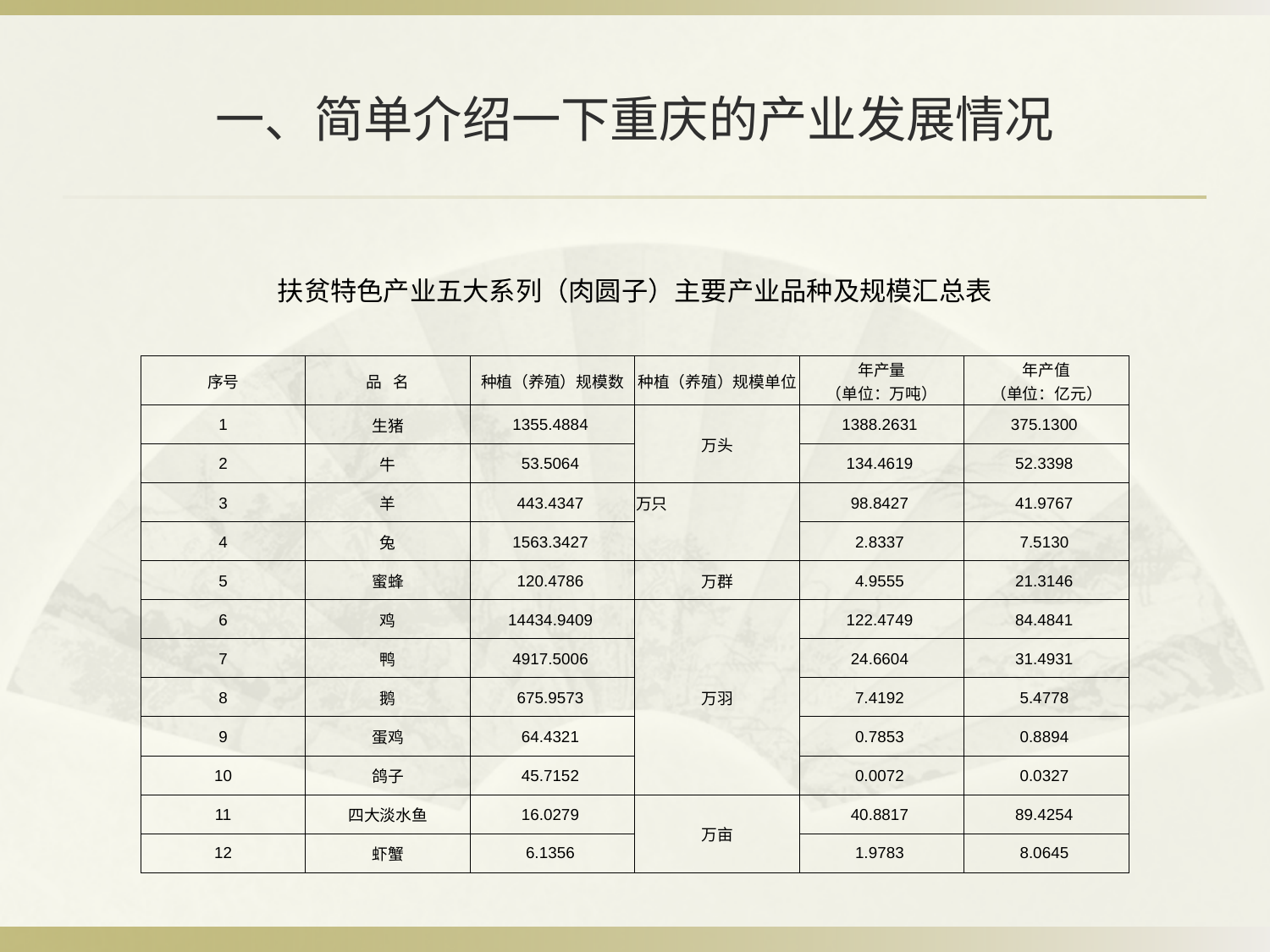

# 一、简单介绍一下重庆的产业发展情况
| 扶贫特色产业五大系列（肉圆子）主要产业品种及规模汇总表 |  |  |  |  |  |
| --- | --- | --- | --- | --- | --- |
| 序号 | 品 名 | 种植（养殖）规模数 | 种植（养殖）规模单位 | 年产量 （单位：万吨） | 年产值 （单位：亿元） |
| 1 | 生猪 | 1355.4884 | 万头 | 1388.2631 | 375.1300 |
| 2 | 牛 | 53.5064 |  | 134.4619 | 52.3398 |
| 3 | 羊 | 443.4347 | 万只 | 98.8427 | 41.9767 |
| 4 | 兔 | 1563.3427 |  | 2.8337 | 7.5130 |
| 5 | 蜜蜂 | 120.4786 | 万群 | 4.9555 | 21.3146 |
| 6 | 鸡 | 14434.9409 | 万羽 | 122.4749 | 84.4841 |
| 7 | 鸭 | 4917.5006 |  | 24.6604 | 31.4931 |
| 8 | 鹅 | 675.9573 |  | 7.4192 | 5.4778 |
| 9 | 蛋鸡 | 64.4321 |  | 0.7853 | 0.8894 |
| 10 | 鸽子 | 45.7152 |  | 0.0072 | 0.0327 |
| 11 | 四大淡水鱼 | 16.0279 | 万亩 | 40.8817 | 89.4254 |
| 12 | 虾蟹 | 6.1356 |  | 1.9783 | 8.0645 |